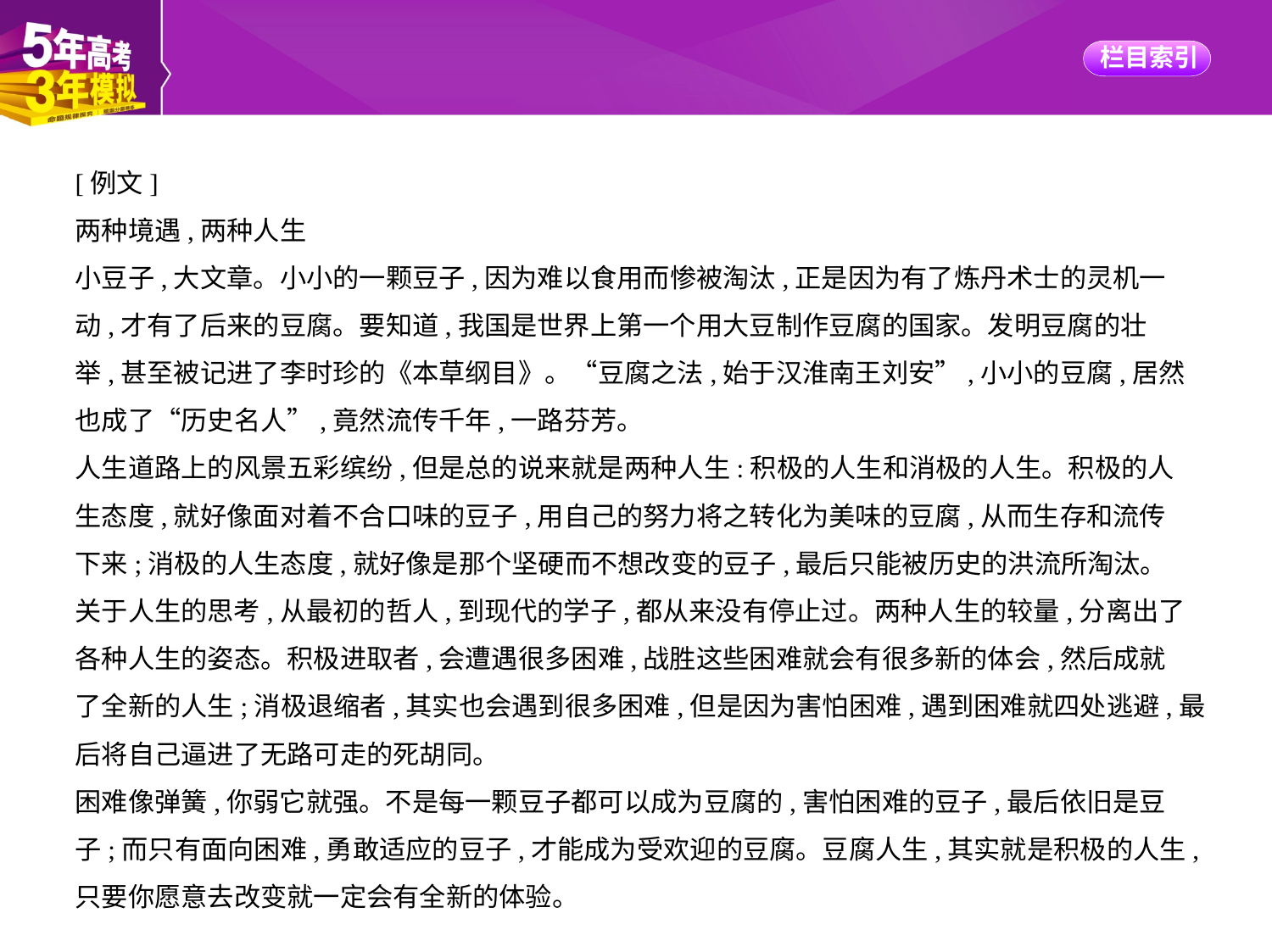

[例文]
两种境遇,两种人生
小豆子,大文章。小小的一颗豆子,因为难以食用而惨被淘汰,正是因为有了炼丹术士的灵机一
动,才有了后来的豆腐。要知道,我国是世界上第一个用大豆制作豆腐的国家。发明豆腐的壮
举,甚至被记进了李时珍的《本草纲目》。“豆腐之法,始于汉淮南王刘安”,小小的豆腐,居然
也成了“历史名人”,竟然流传千年,一路芬芳。
人生道路上的风景五彩缤纷,但是总的说来就是两种人生:积极的人生和消极的人生。积极的人
生态度,就好像面对着不合口味的豆子,用自己的努力将之转化为美味的豆腐,从而生存和流传
下来;消极的人生态度,就好像是那个坚硬而不想改变的豆子,最后只能被历史的洪流所淘汰。
关于人生的思考,从最初的哲人,到现代的学子,都从来没有停止过。两种人生的较量,分离出了
各种人生的姿态。积极进取者,会遭遇很多困难,战胜这些困难就会有很多新的体会,然后成就
了全新的人生;消极退缩者,其实也会遇到很多困难,但是因为害怕困难,遇到困难就四处逃避,最
后将自己逼进了无路可走的死胡同。
困难像弹簧,你弱它就强。不是每一颗豆子都可以成为豆腐的,害怕困难的豆子,最后依旧是豆
子;而只有面向困难,勇敢适应的豆子,才能成为受欢迎的豆腐。豆腐人生,其实就是积极的人生,
只要你愿意去改变就一定会有全新的体验。